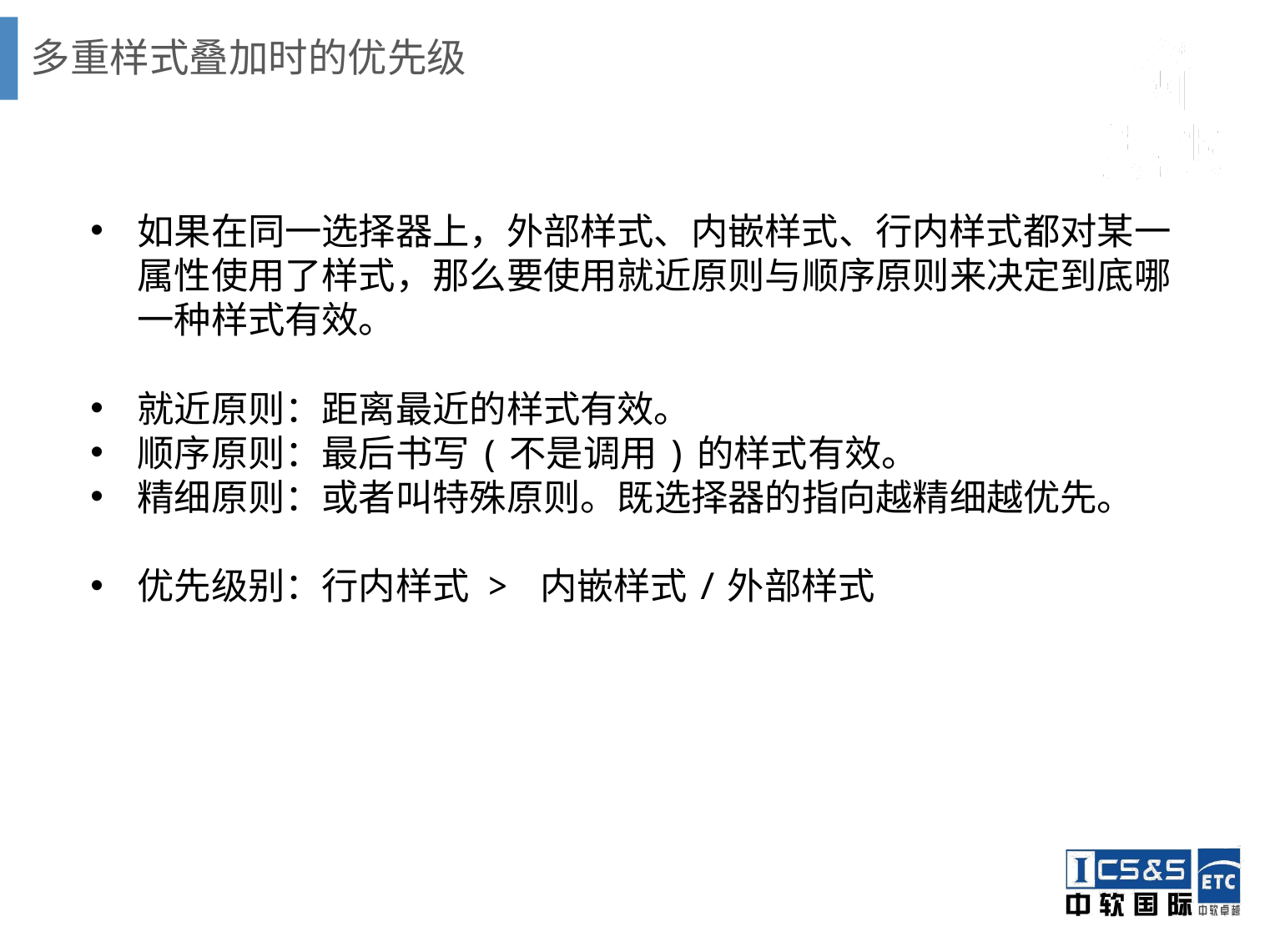

# 多重样式叠加时的优先级
如果在同一选择器上，外部样式、内嵌样式、行内样式都对某一属性使用了样式，那么要使用就近原则与顺序原则来决定到底哪一种样式有效。

就近原则：距离最近的样式有效。
顺序原则：最后书写(不是调用)的样式有效。
精细原则：或者叫特殊原则。既选择器的指向越精细越优先。

优先级别：行内样式 > 内嵌样式/外部样式